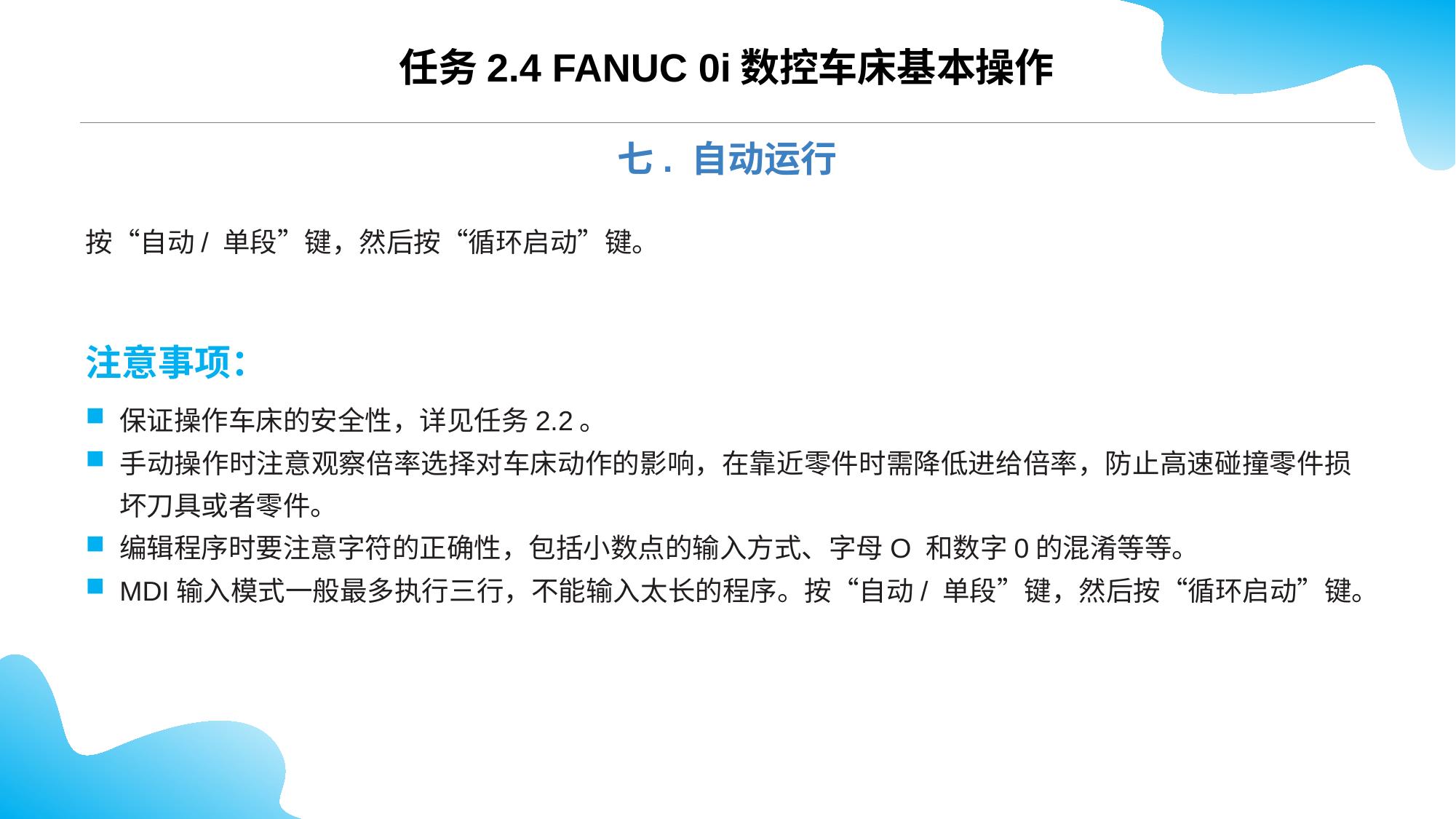

任务2.4 FANUC 0i数控车床基本操作
七. 自动运行
按“自动/ 单段”键，然后按“循环启动”键。
注意事项：
保证操作车床的安全性，详见任务2.2。
手动操作时注意观察倍率选择对车床动作的影响，在靠近零件时需降低进给倍率，防止高速碰撞零件损坏刀具或者零件。
编辑程序时要注意字符的正确性，包括小数点的输入方式、字母O 和数字0的混淆等等。
MDI输入模式一般最多执行三行，不能输入太长的程序。按“自动/ 单段”键，然后按“循环启动”键。